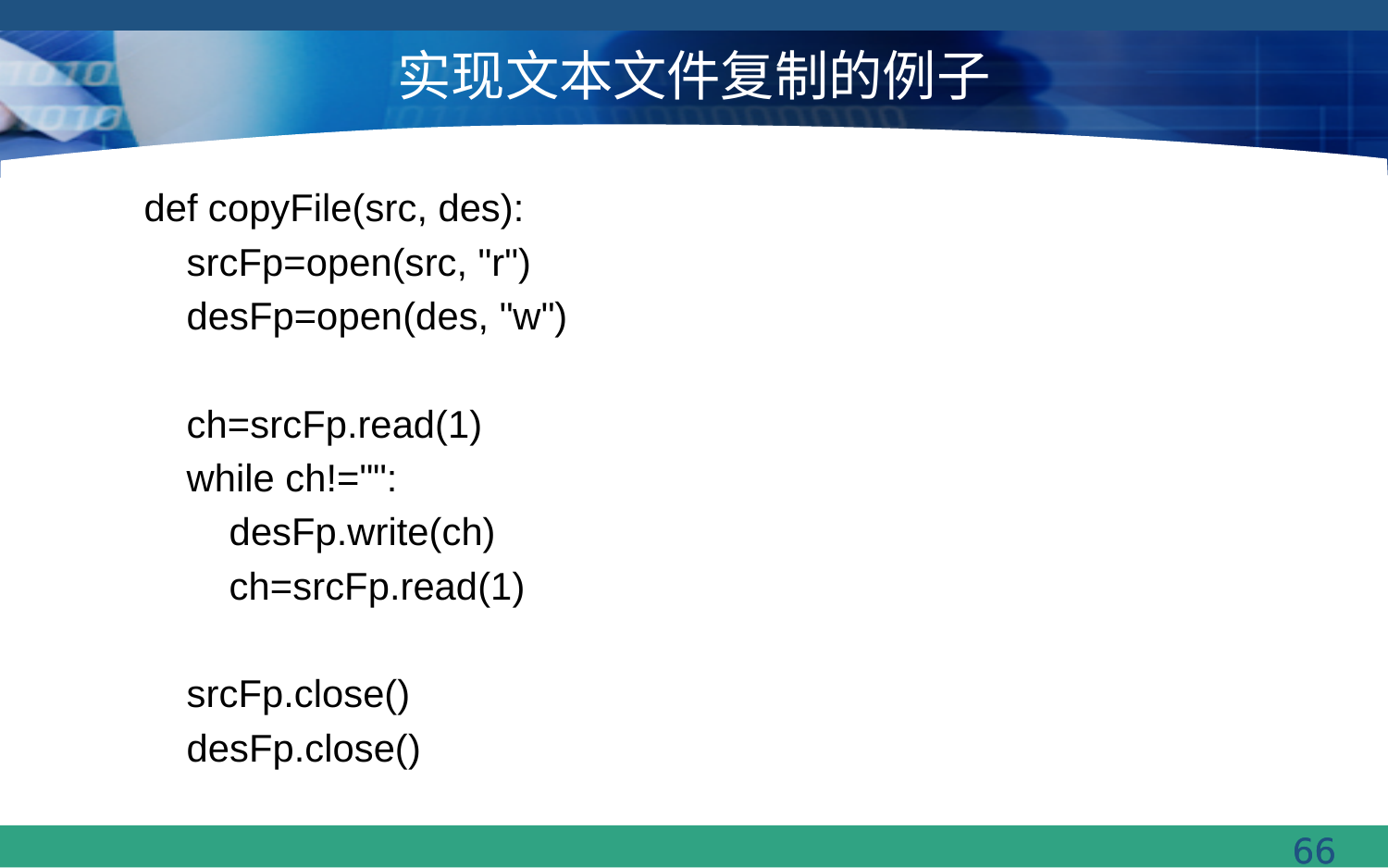

# 实现文本文件复制的例子
def copyFile(src, des):
    srcFp=open(src, "r")
    desFp=open(des, "w")

    ch=srcFp.read(1)
    while ch!="":
        desFp.write(ch)
        ch=srcFp.read(1)

    srcFp.close()
    desFp.close()